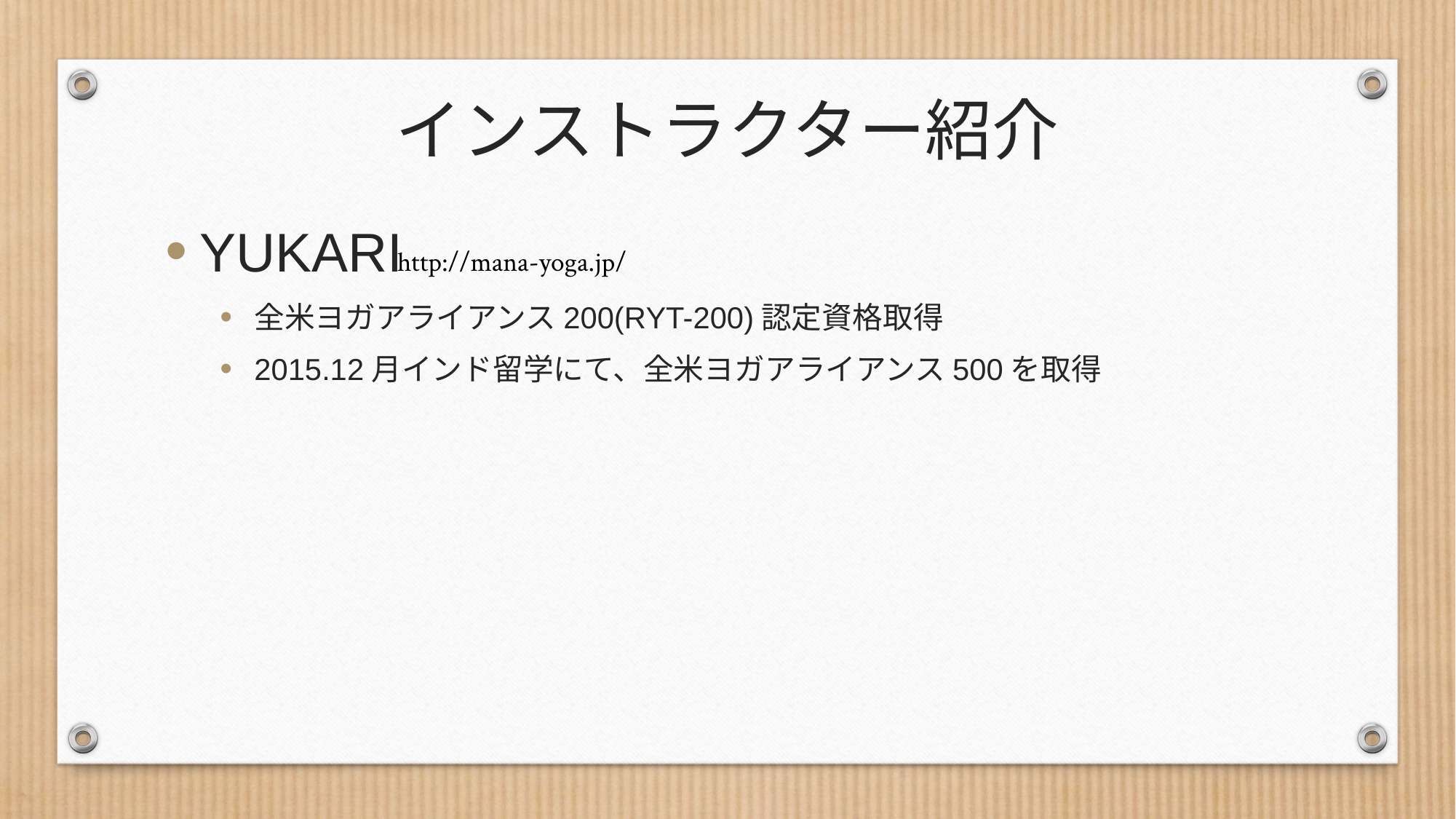

# インストラクター紹介
YUKARI
全米ヨガアライアンス200(RYT-200)認定資格取得
2015.12月インド留学にて、全米ヨガアライアンス500を取得

http://mana-yoga.jp/